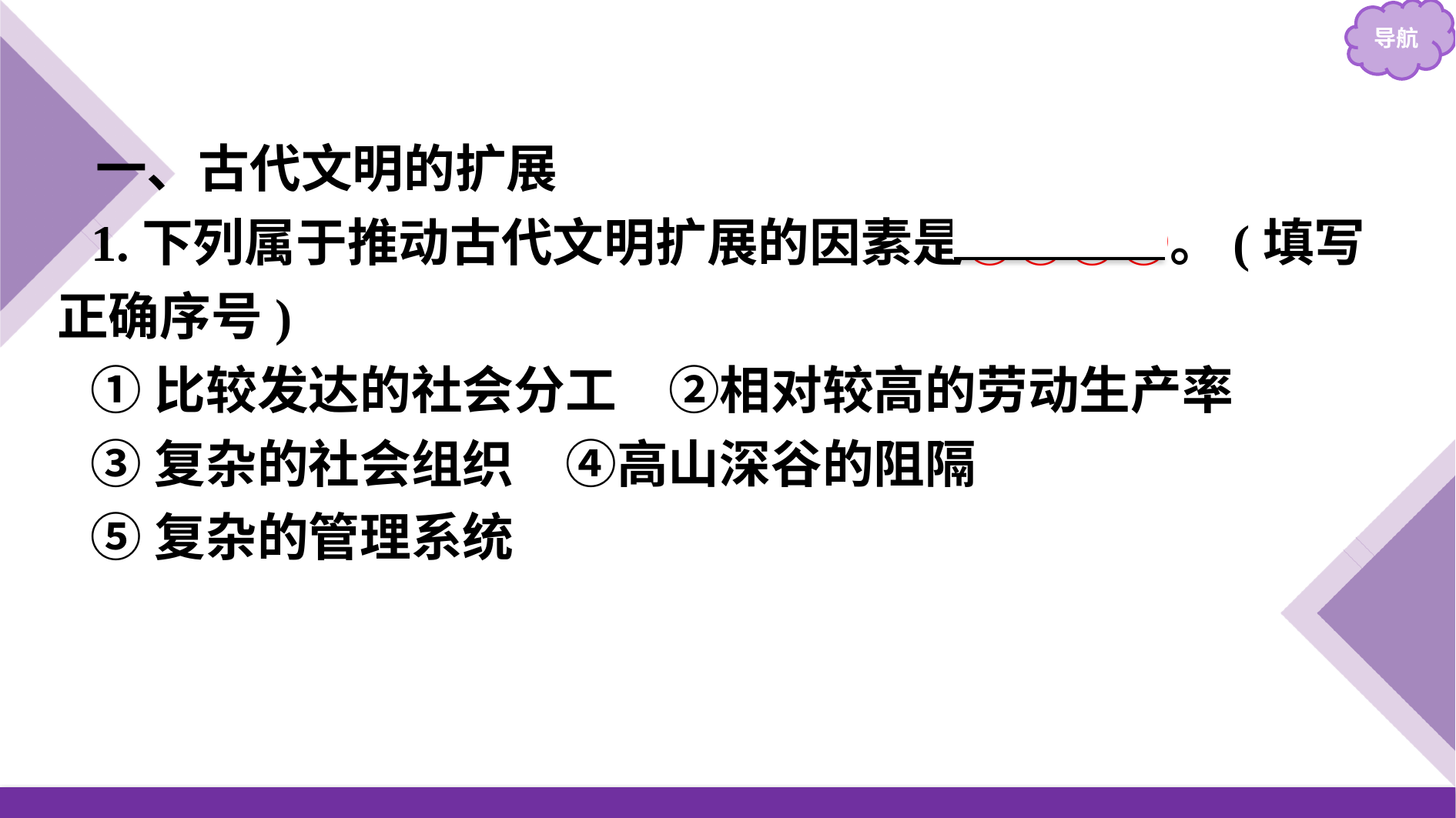

一、古代文明的扩展
1.下列属于推动古代文明扩展的因素是①②③⑤。(填写正确序号)
①比较发达的社会分工　②相对较高的劳动生产率
③复杂的社会组织　④高山深谷的阻隔
⑤复杂的管理系统